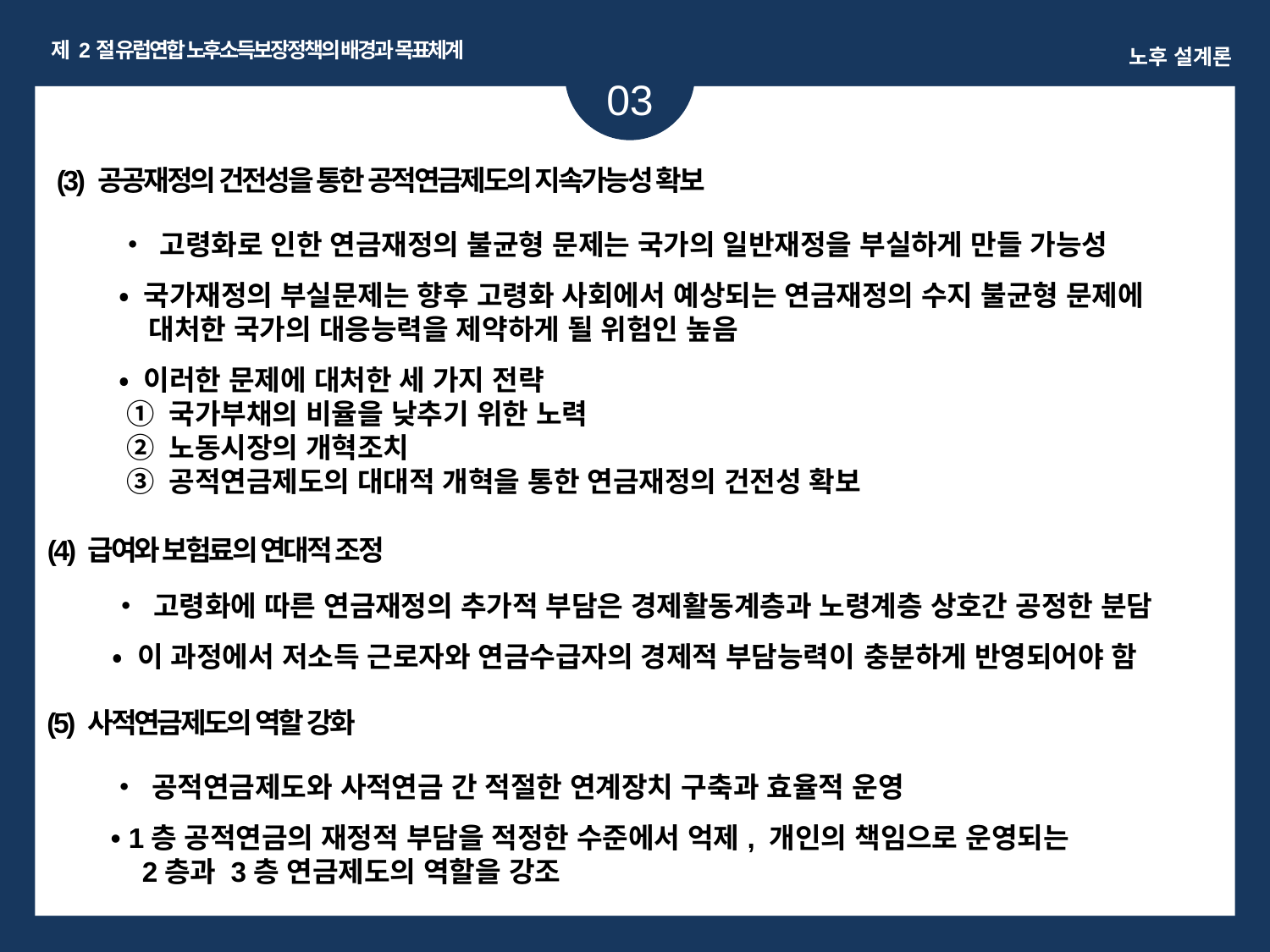

제 2절 유럽연합 노후소득보장정책의 배경과 목표체계
노후 설계론
03
ㅏㅏ
(3) 공공재정의 건전성을 통한 공적연금제도의 지속가능성 확보
• 고령화로 인한 연금재정의 불균형 문제는 국가의 일반재정을 부실하게 만들 가능성
• 국가재정의 부실문제는 향후 고령화 사회에서 예상되는 연금재정의 수지 불균형 문제에
   대처한 국가의 대응능력을 제약하게 될 위험인 높음
• 이러한 문제에 대처한 세 가지 전략
 ① 국가부채의 비율을 낮추기 위한 노력
 ② 노동시장의 개혁조치
 ③ 공적연금제도의 대대적 개혁을 통한 연금재정의 건전성 확보
(4) 급여와 보험료의 연대적 조정
• 고령화에 따른 연금재정의 추가적 부담은 경제활동계층과 노령계층 상호간 공정한 분담
• 이 과정에서 저소득 근로자와 연금수급자의 경제적 부담능력이 충분하게 반영되어야 함
(5) 사적연금제도의 역할 강화
• 공적연금제도와 사적연금 간 적절한 연계장치 구축과 효율적 운영
• 1층 공적연금의 재정적 부담을 적정한 수준에서 억제, 개인의 책임으로 운영되는
    2층과 3층 연금제도의 역할을 강조